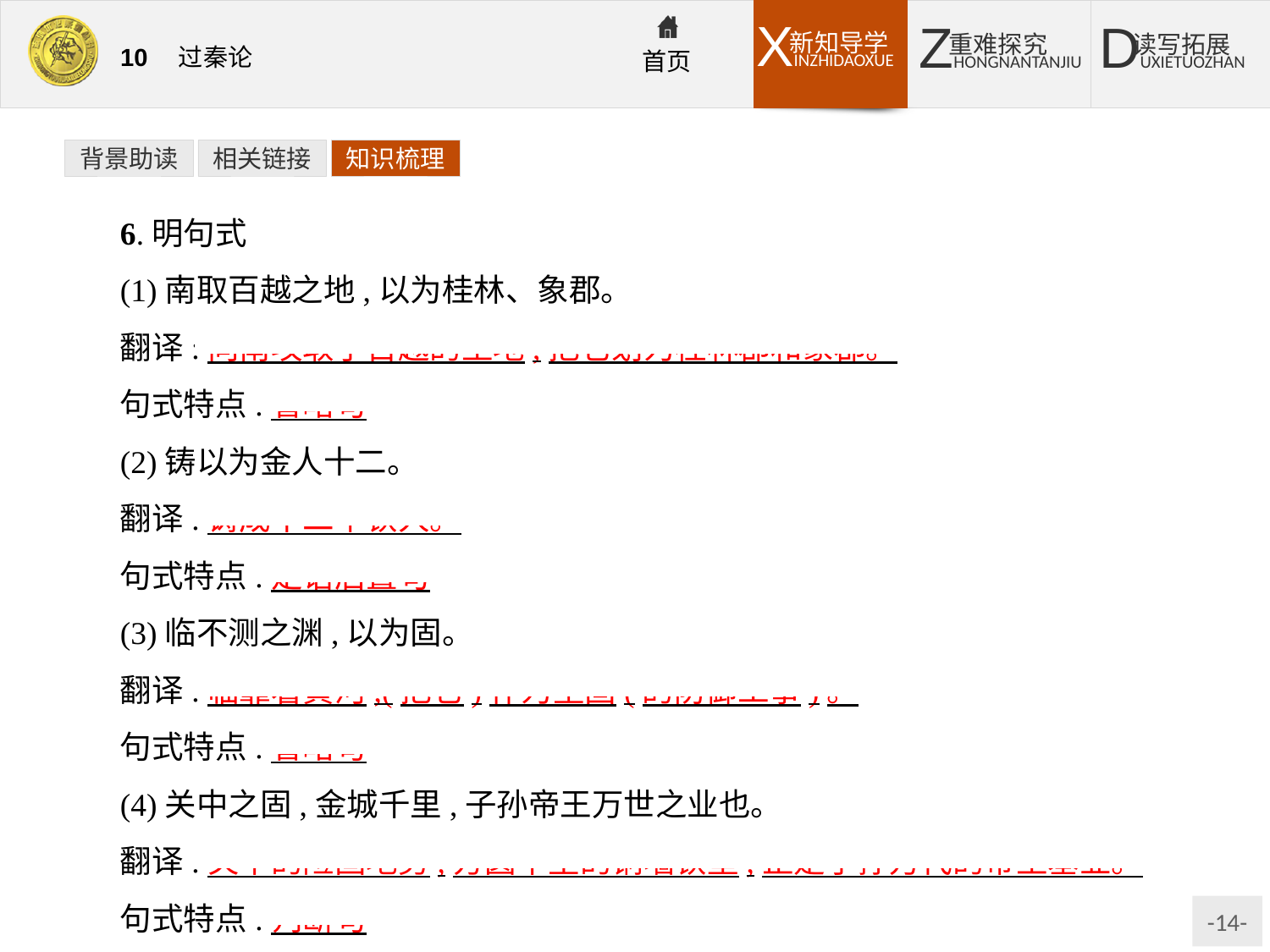

背景助读
相关链接
知识梳理
6.明句式
(1)南取百越之地,以为桂林、象郡。
翻译:向南攻取了百越的土地,把它划为桂林郡和象郡。
句式特点:省略句
(2)铸以为金人十二。
翻译:铸成十二个铁人。
句式特点:定语后置句
(3)临不测之渊,以为固。
翻译:临靠着黄河,(把它)作为坚固(的防御工事)。
句式特点:省略句
(4)关中之固,金城千里,子孙帝王万世之业也。
翻译:关中的险固地势,方圆千里的铜墙铁壁,正是子孙万代的帝王基业。
句式特点:判断句